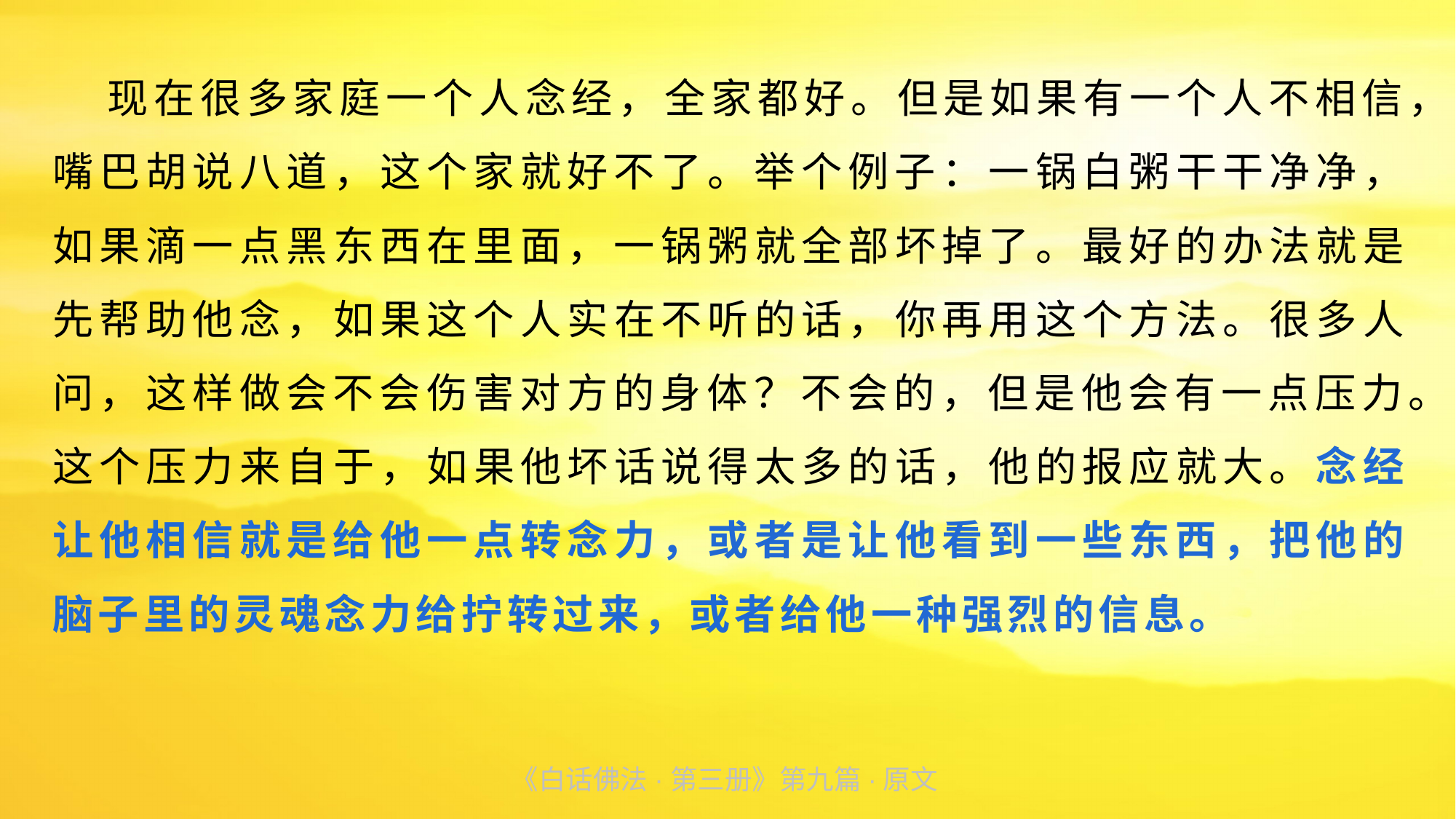

现在很多家庭一个人念经，全家都好。但是如果有一个人不相信，嘴巴胡说八道，这个家就好不了。举个例子：一锅白粥干干净净，如果滴一点黑东西在里面，一锅粥就全部坏掉了。最好的办法就是先帮助他念，如果这个人实在不听的话，你再用这个方法。很多人问，这样做会不会伤害对方的身体？不会的，但是他会有一点压力。这个压力来自于，如果他坏话说得太多的话，他的报应就大。念经让他相信就是给他一点转念力，或者是让他看到一些东西，把他的脑子里的灵魂念力给拧转过来，或者给他一种强烈的信息。
《白话佛法·第三册》第九篇·原文